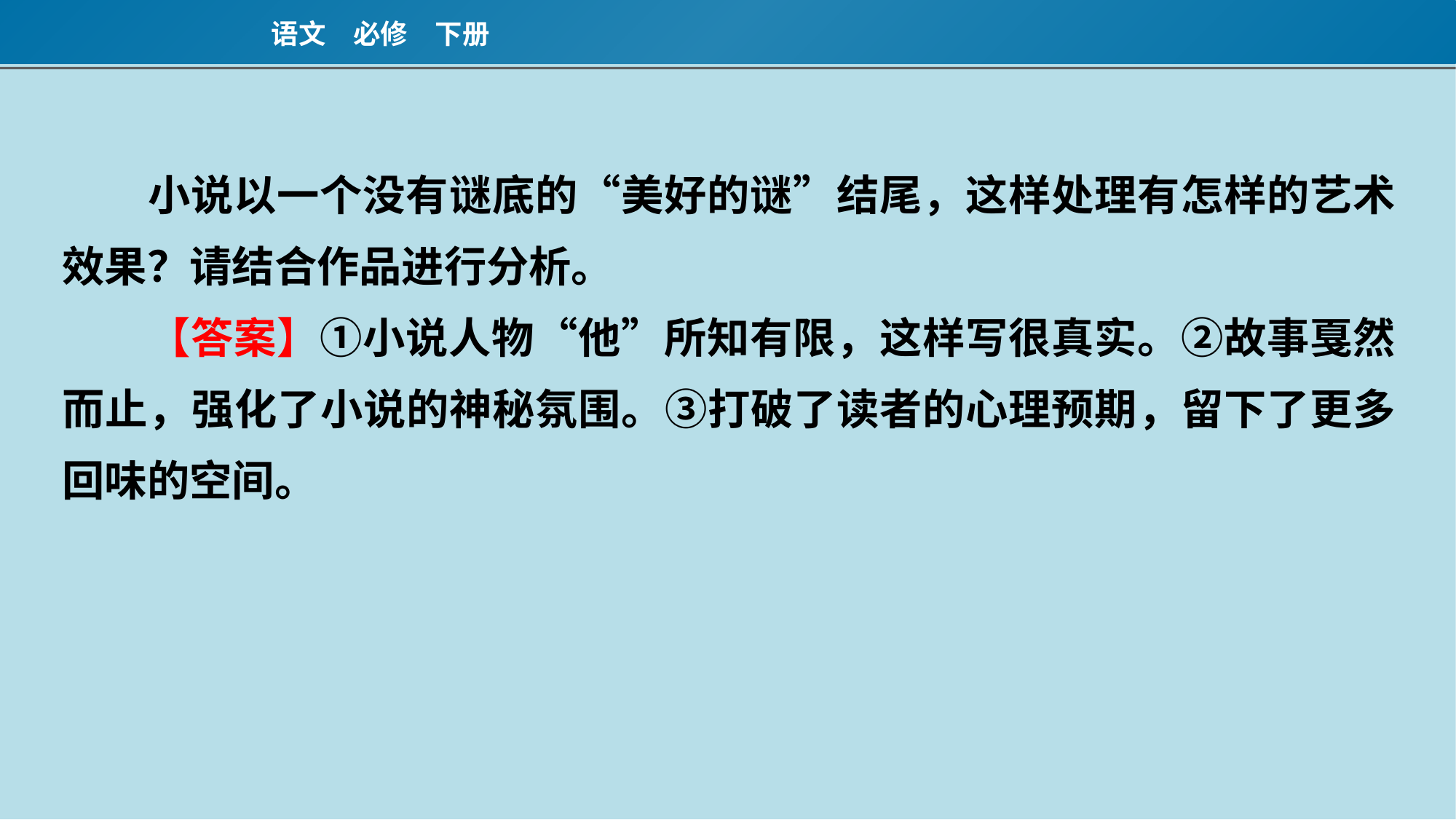

小说以一个没有谜底的“美好的谜”结尾，这样处理有怎样的艺术效果？请结合作品进行分析。
【答案】①小说人物“他”所知有限，这样写很真实。②故事戛然而止，强化了小说的神秘氛围。③打破了读者的心理预期，留下了更多回味的空间。